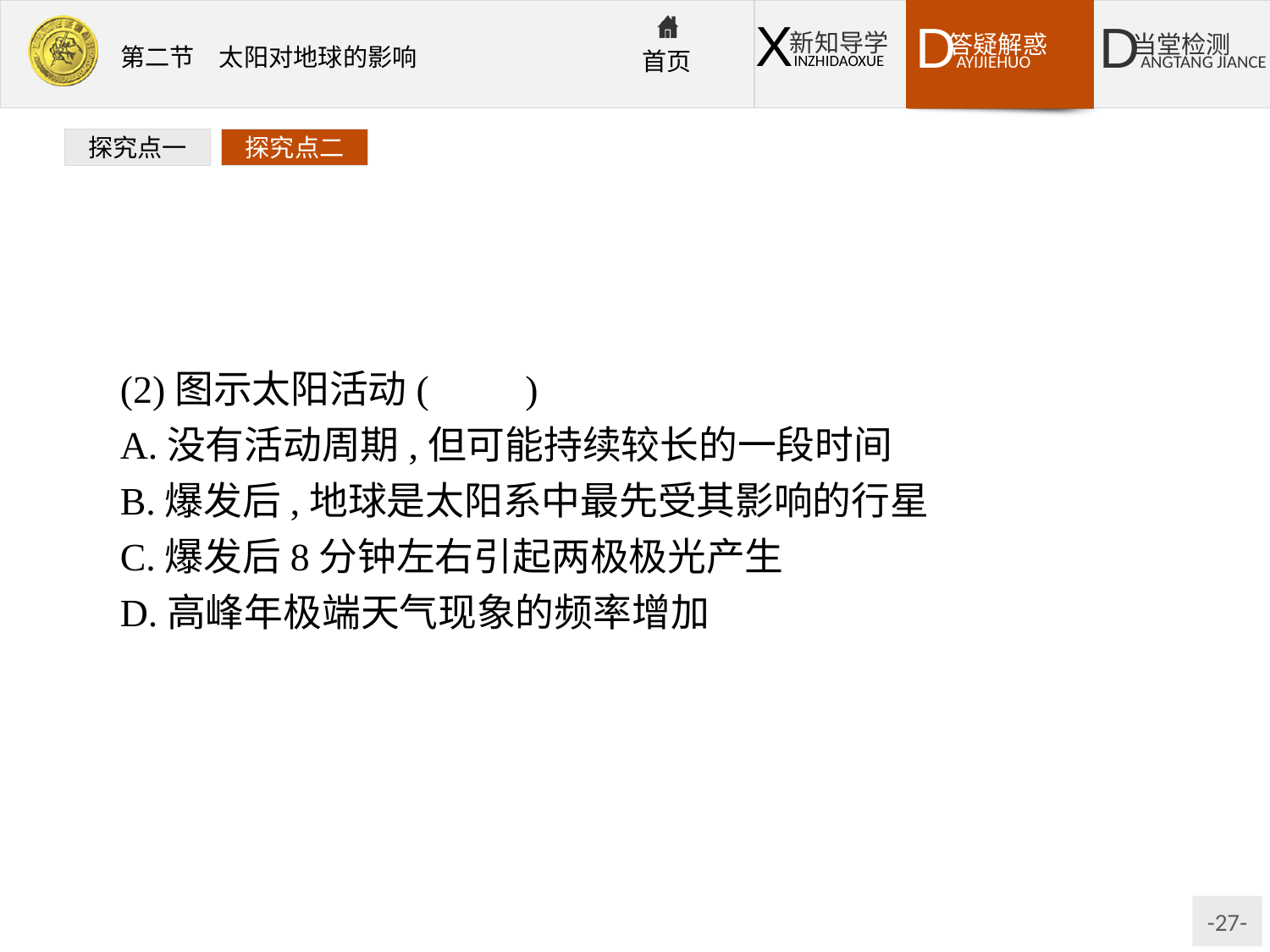

探究点一
探究点二
(2)图示太阳活动(　　)
A.没有活动周期,但可能持续较长的一段时间
B.爆发后,地球是太阳系中最先受其影响的行星
C.爆发后8分钟左右引起两极极光产生
D.高峰年极端天气现象的频率增加